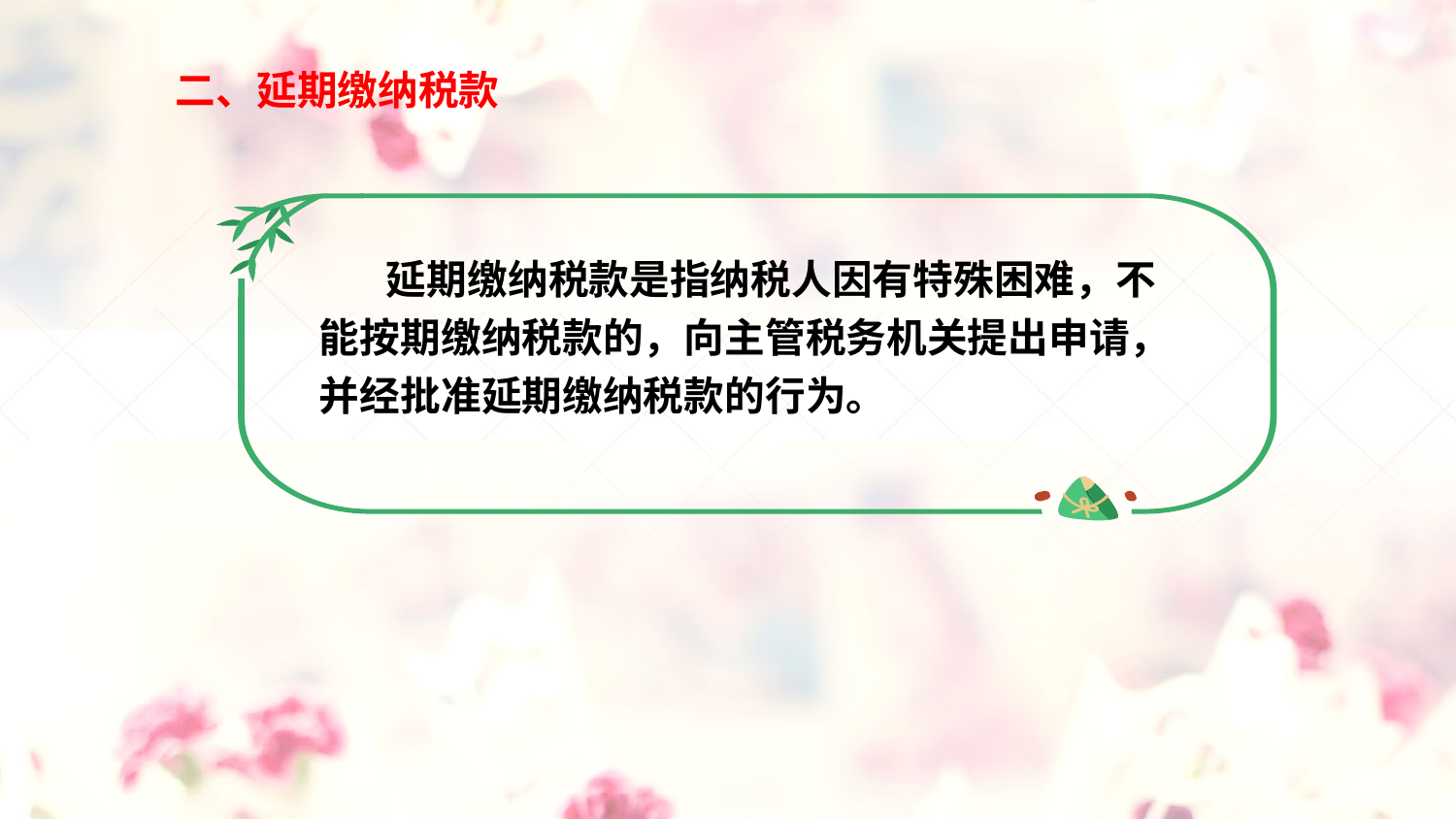

二、延期缴纳税款

       延期缴纳税款是指纳税人因有特殊困难，不能按期缴纳税款的，向主管税务机关提出申请，并经批准延期缴纳税款的行为。